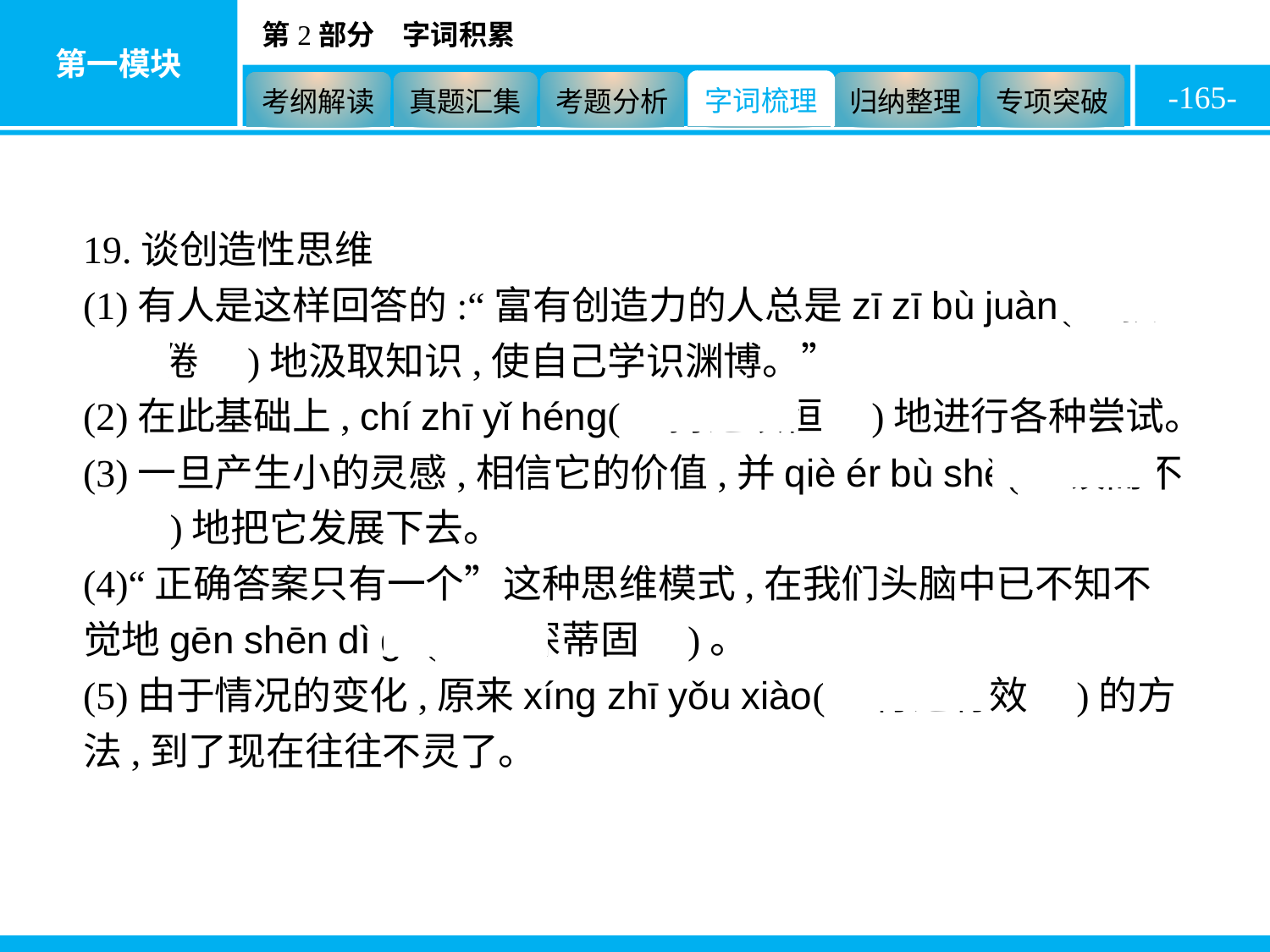

-165-
19.谈创造性思维
(1)有人是这样回答的:“富有创造力的人总是zī zī bù juàn(　孜孜不倦　)地汲取知识,使自己学识渊博。”
(2)在此基础上, chí zhī yǐ héng(　持之以恒　)地进行各种尝试。
(3)一旦产生小的灵感,相信它的价值,并qiè ér bù shě(　锲而不舍　)地把它发展下去。
(4)“正确答案只有一个”这种思维模式,在我们头脑中已不知不觉地gēn shēn dì gù(　根深蒂固　)。
(5)由于情况的变化,原来xíng zhī yǒu xiào(　行之有效　)的方法,到了现在往往不灵了。